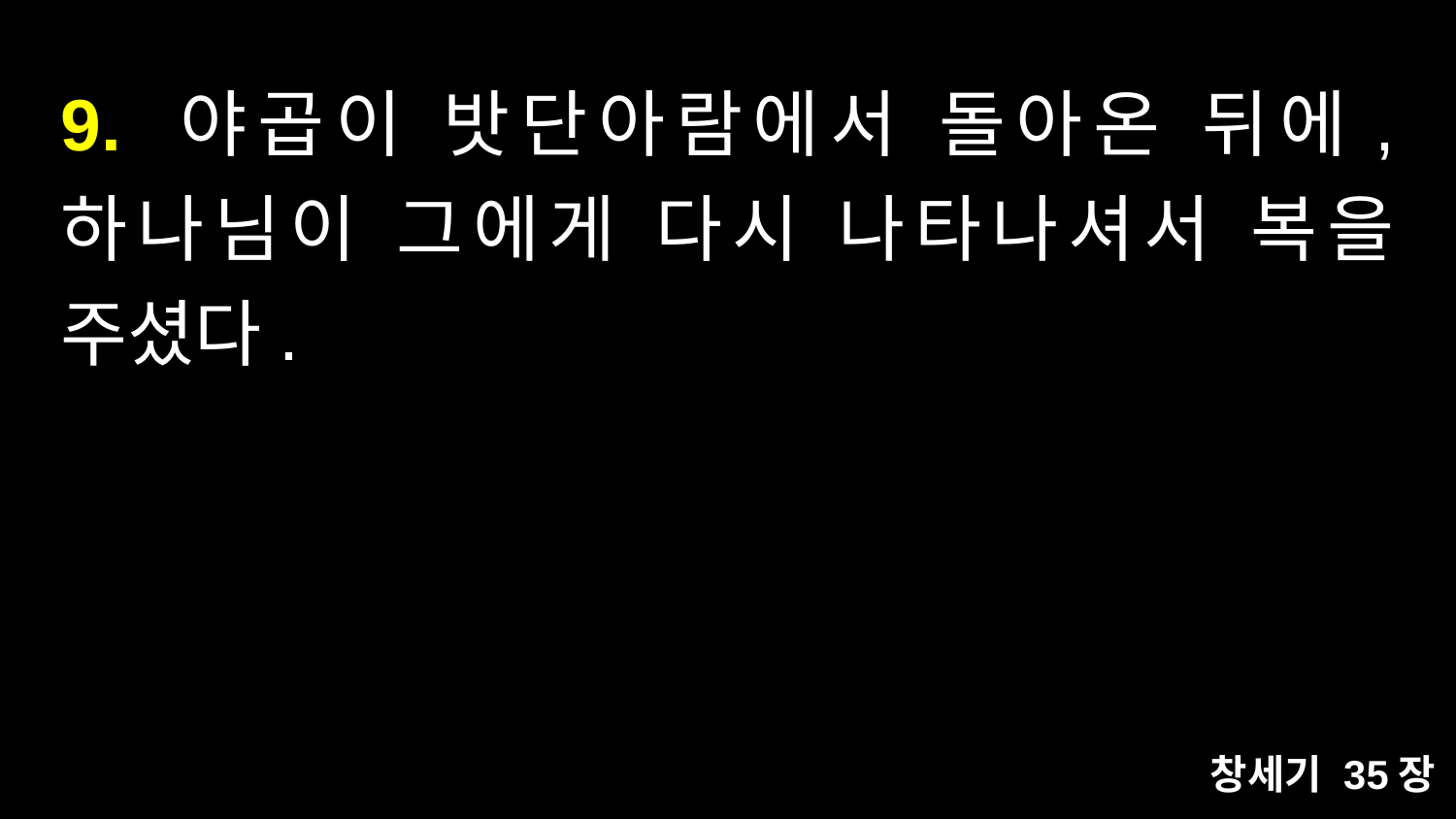

# 9. 야곱이 밧단아람에서 돌아온 뒤에, 하나님이 그에게 다시 나타나셔서 복을 주셨다.
창세기 35장